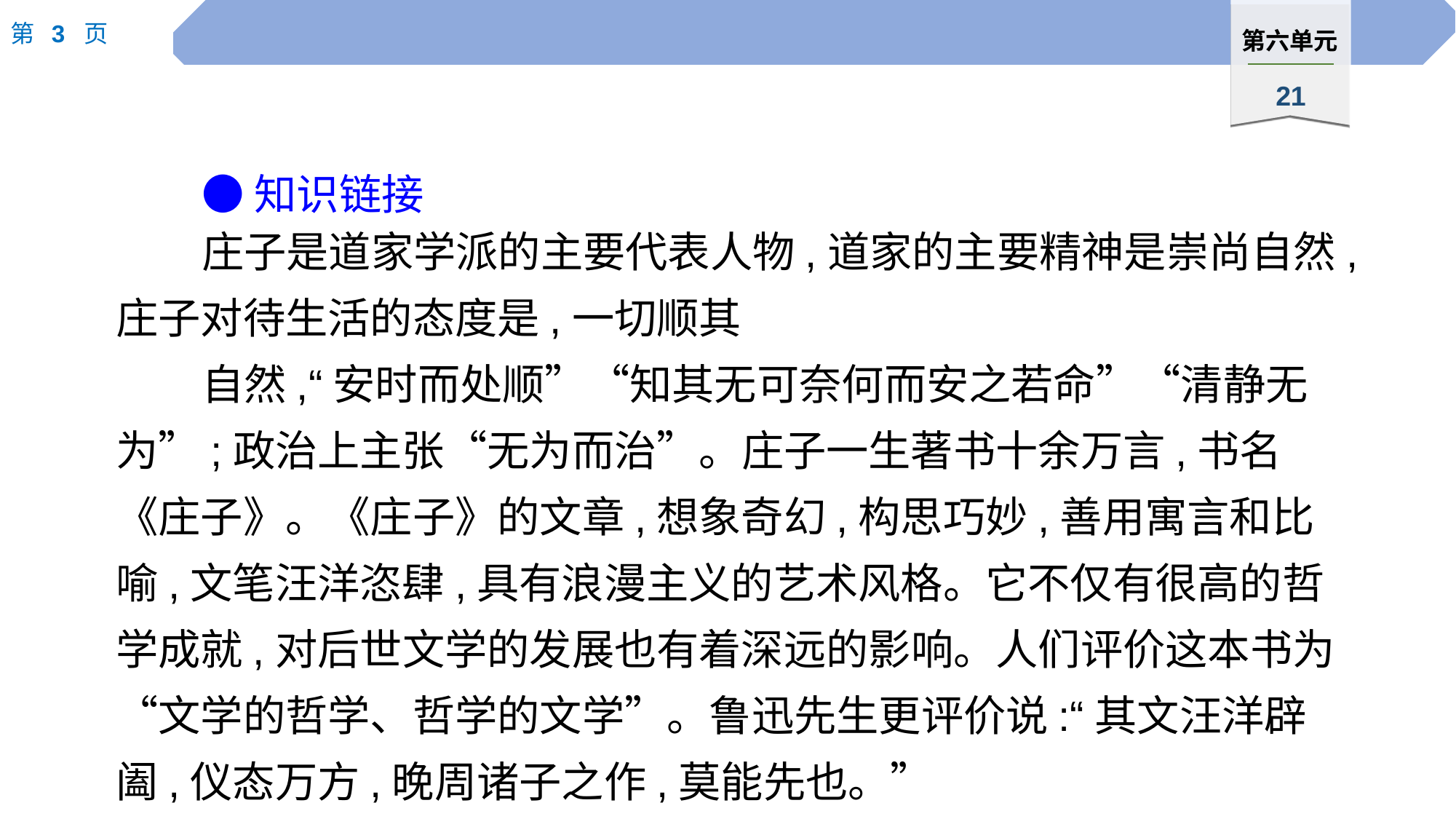

●知识链接
庄子是道家学派的主要代表人物,道家的主要精神是崇尚自然,庄子对待生活的态度是,一切顺其
自然,“安时而处顺”“知其无可奈何而安之若命”“清静无为”;政治上主张“无为而治”。庄子一生著书十余万言,书名《庄子》。《庄子》的文章,想象奇幻,构思巧妙,善用寓言和比喻,文笔汪洋恣肆,具有浪漫主义的艺术风格。它不仅有很高的哲学成就,对后世文学的发展也有着深远的影响。人们评价这本书为“文学的哲学、哲学的文学”。鲁迅先生更评价说:“其文汪洋辟阖,仪态万方,晚周诸子之作,莫能先也。”